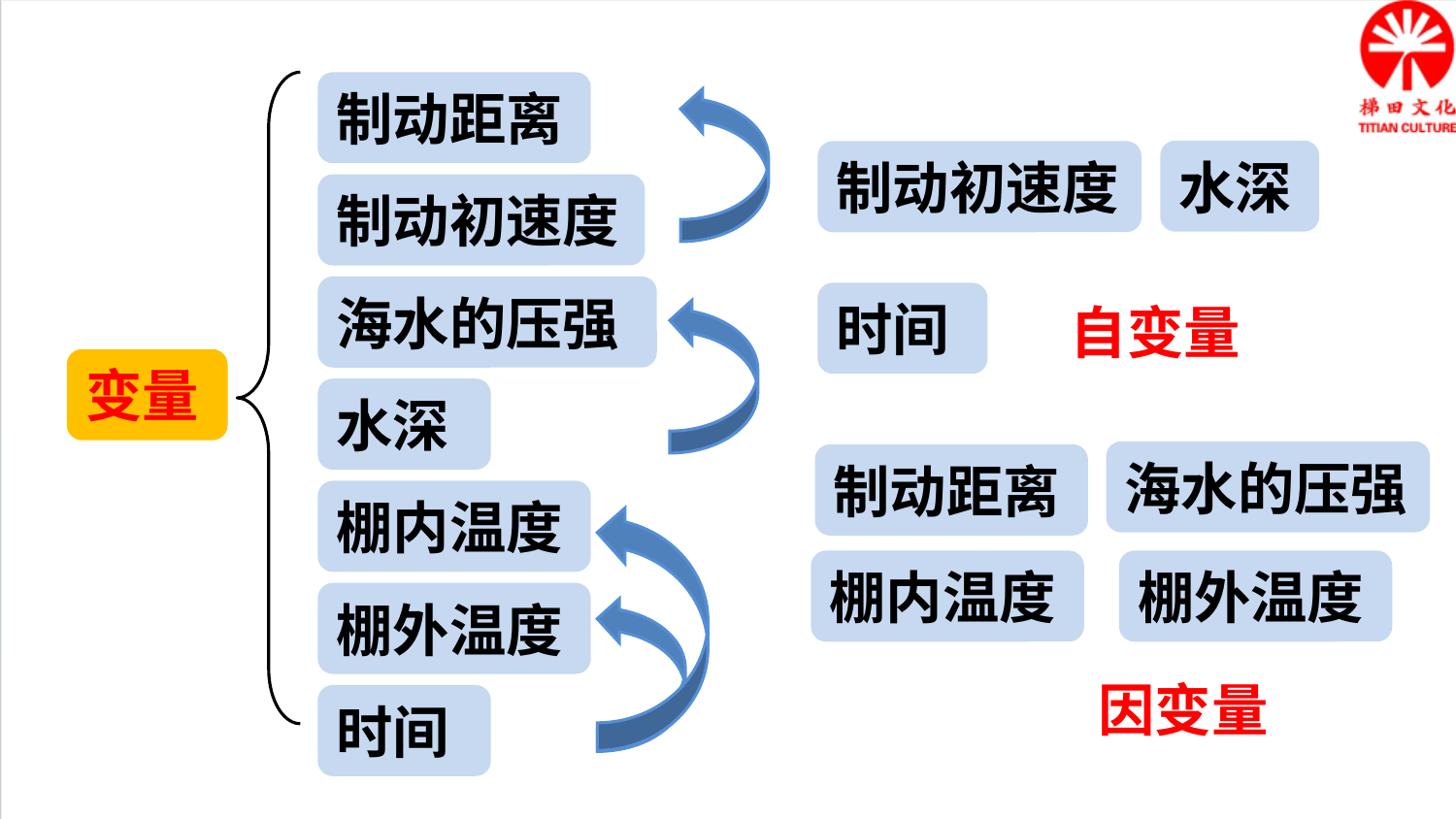

变量
制动距离

水深
制动初速度
时间
制动初速度
海水的压强
自变量

水深
海水的压强
制动距离
棚内温度
棚外温度
棚内温度

棚外温度

因变量
时间